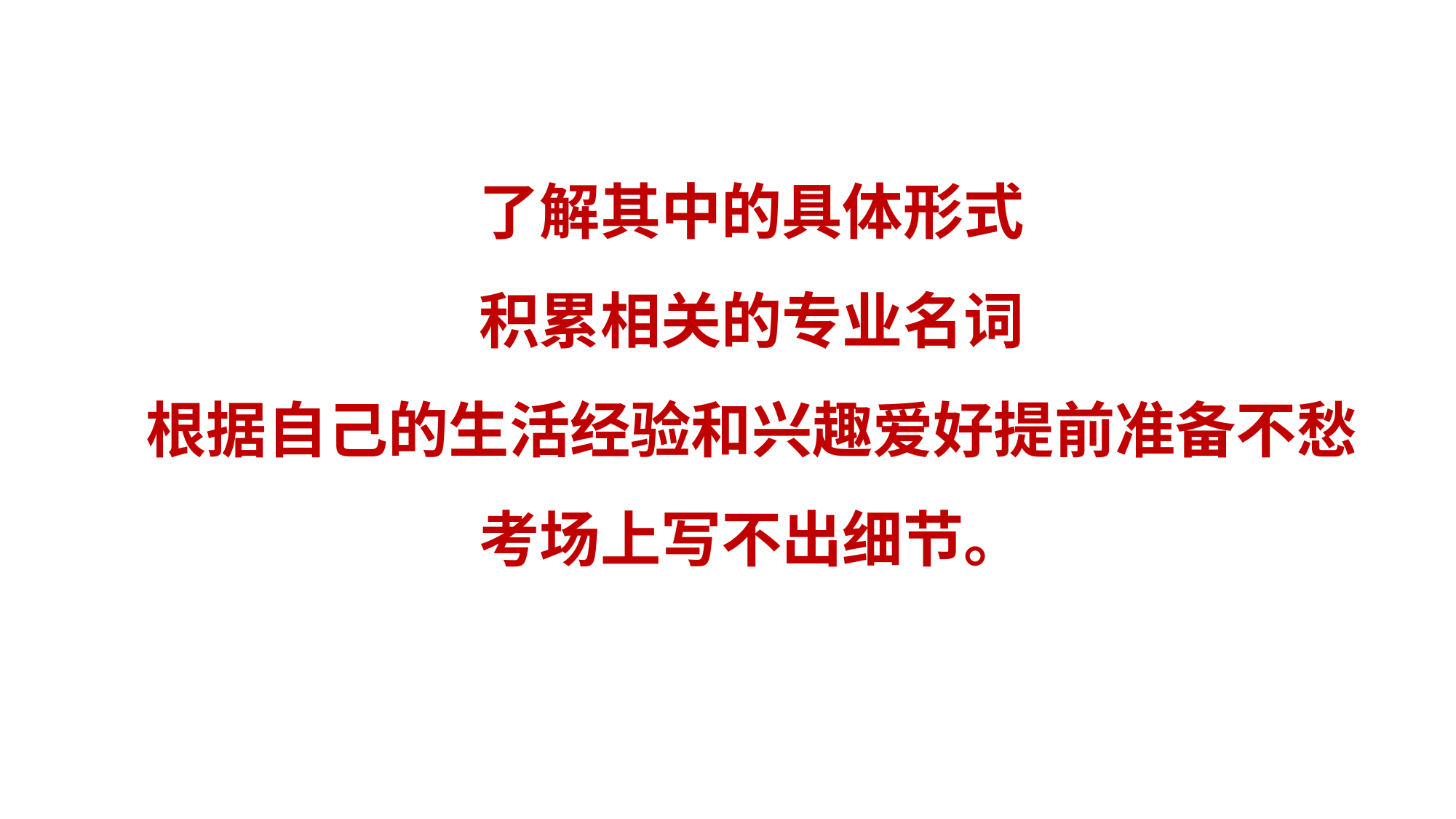

了解其中的具体形式
积累相关的专业名词
根据自己的生活经验和兴趣爱好提前准备不愁考场上写不出细节。